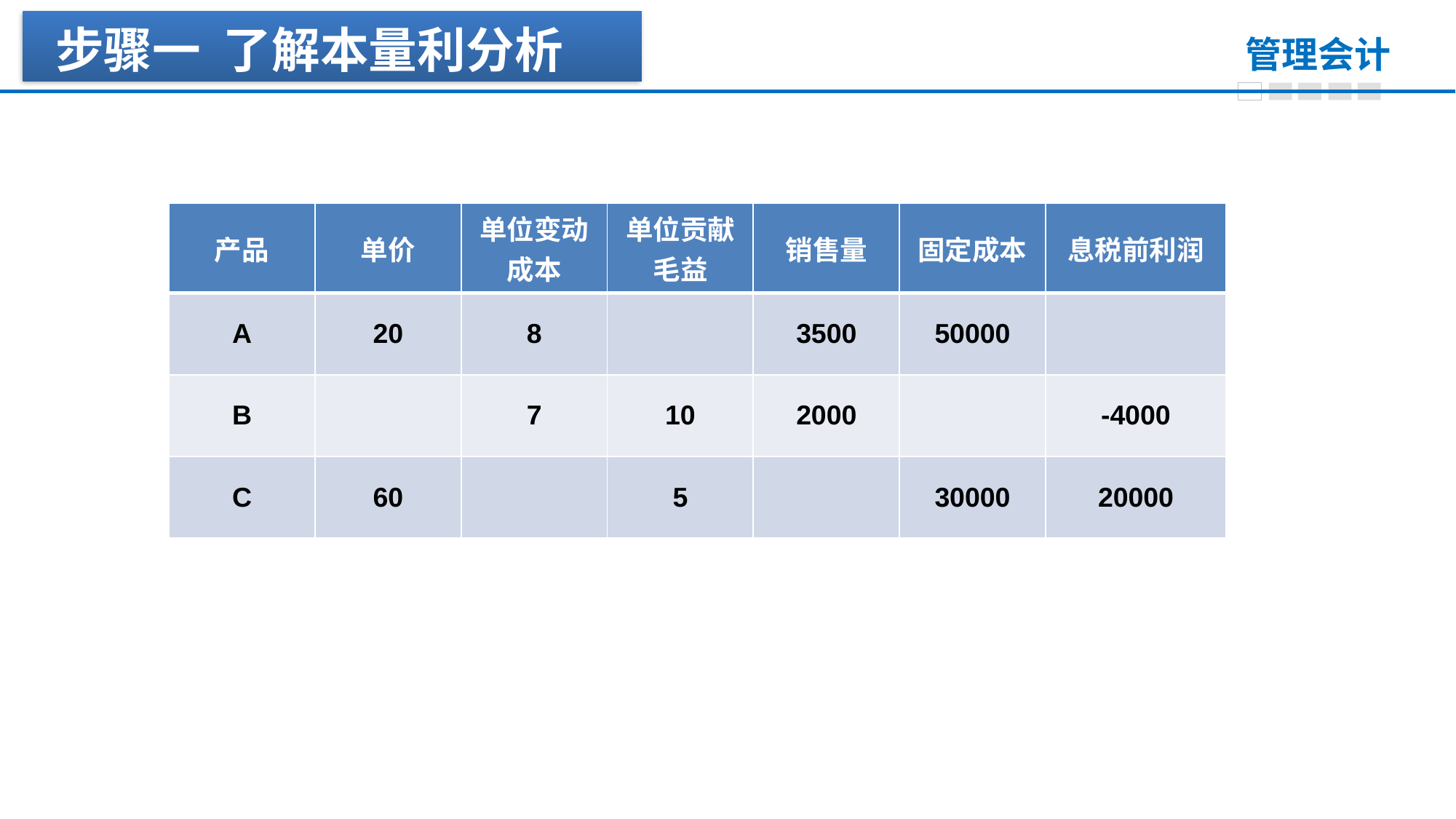

步骤一  了解本量利分析
| 产品 | 单价 | 单位变动成本 | 单位贡献毛益 | 销售量 | 固定成本 | 息税前利润 |
| --- | --- | --- | --- | --- | --- | --- |
| A | 20 | 8 |  | 3500 | 50000 |  |
| B |  | 7 | 10 | 2000 |  | -4000 |
| C | 60 |  | 5 |  | 30000 | 20000 |